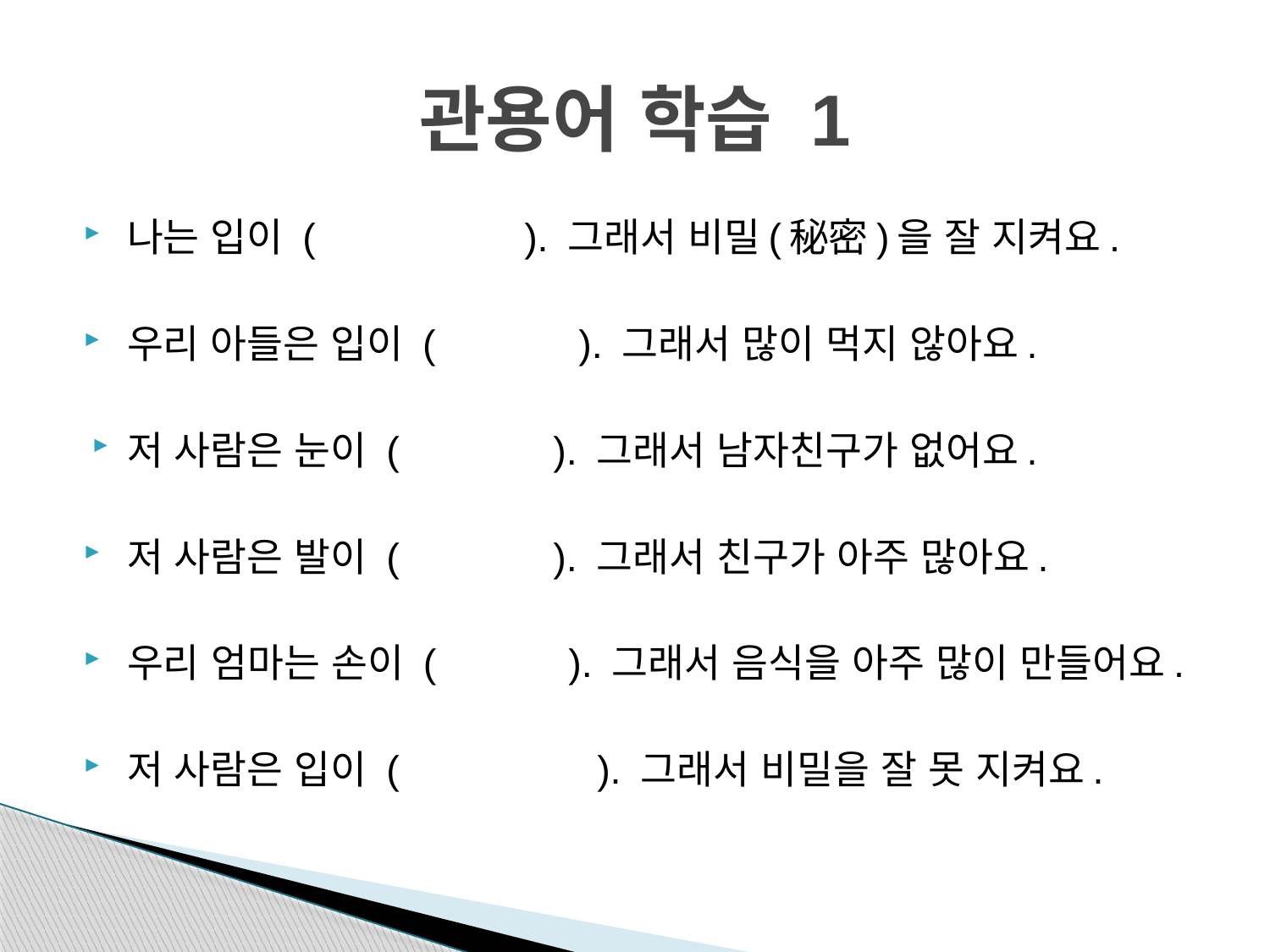

# 관용어 학습 1
나는 입이 (                   ). 그래서 비밀(秘密)을 잘 지켜요.

우리 아들은 입이 (             ). 그래서 많이 먹지 않아요.

저 사람은 눈이 (              ). 그래서 남자친구가 없어요.

저 사람은 발이 (              ). 그래서 친구가 아주 많아요.

우리 엄마는 손이 (            ). 그래서 음식을 아주 많이 만들어요.

저 사람은 입이 (                  ). 그래서 비밀을 잘 못 지켜요.